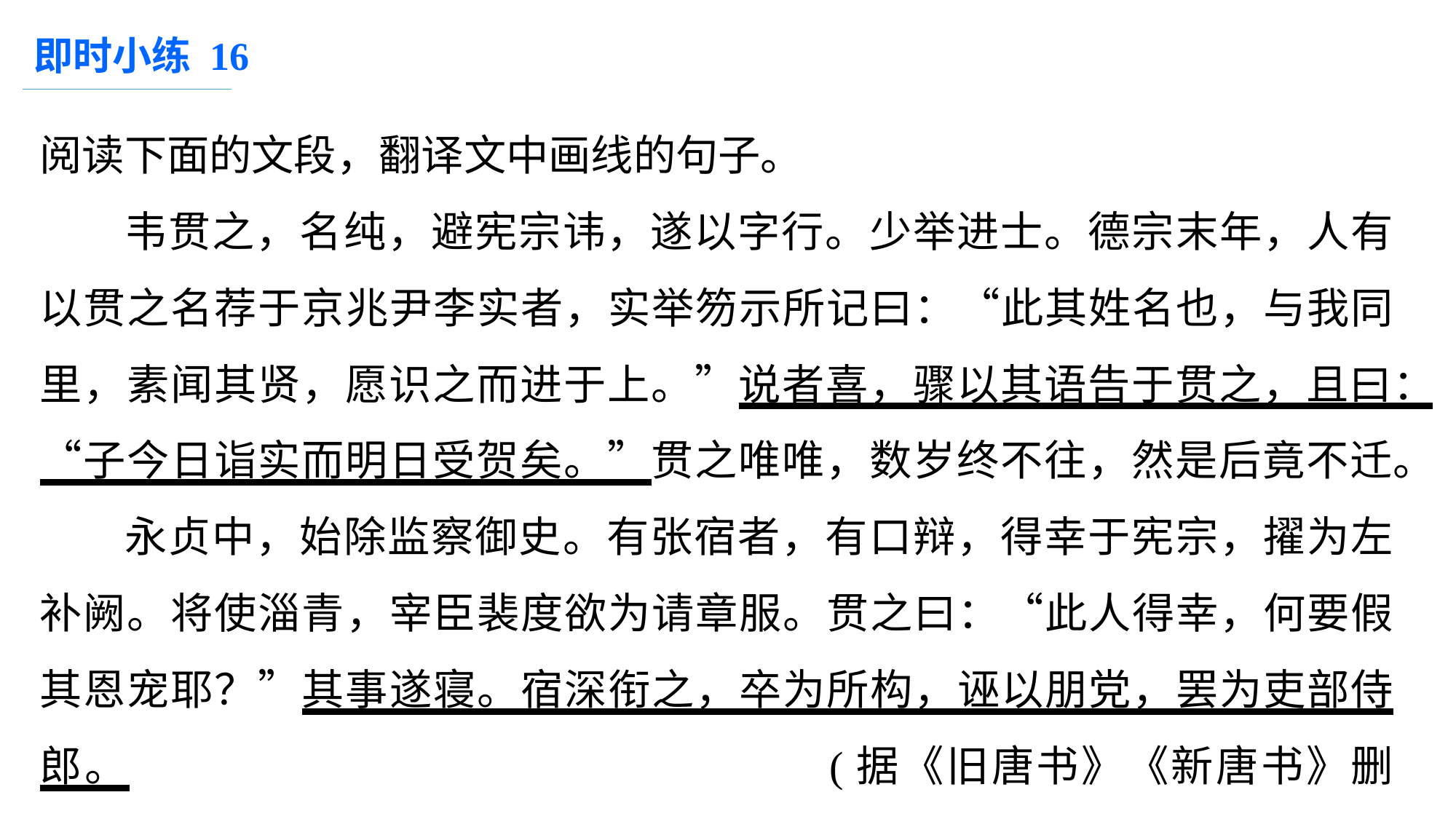

即时小练 16
阅读下面的文段，翻译文中画线的句子。
韦贯之，名纯，避宪宗讳，遂以字行。少举进士。德宗末年，人有以贯之名荐于京兆尹李实者，实举笏示所记曰：“此其姓名也，与我同里，素闻其贤，愿识之而进于上。”说者喜，骤以其语告于贯之，且曰：“子今日诣实而明日受贺矣。”贯之唯唯，数岁终不往，然是后竟不迁。
永贞中，始除监察御史。有张宿者，有口辩，得幸于宪宗，擢为左补阙。将使淄青，宰臣裴度欲为请章服。贯之曰：“此人得幸，何要假其恩宠耶？”其事遂寝。宿深衔之，卒为所构，诬以朋党，罢为吏部侍郎。	 						(据《旧唐书》《新唐书》删改)